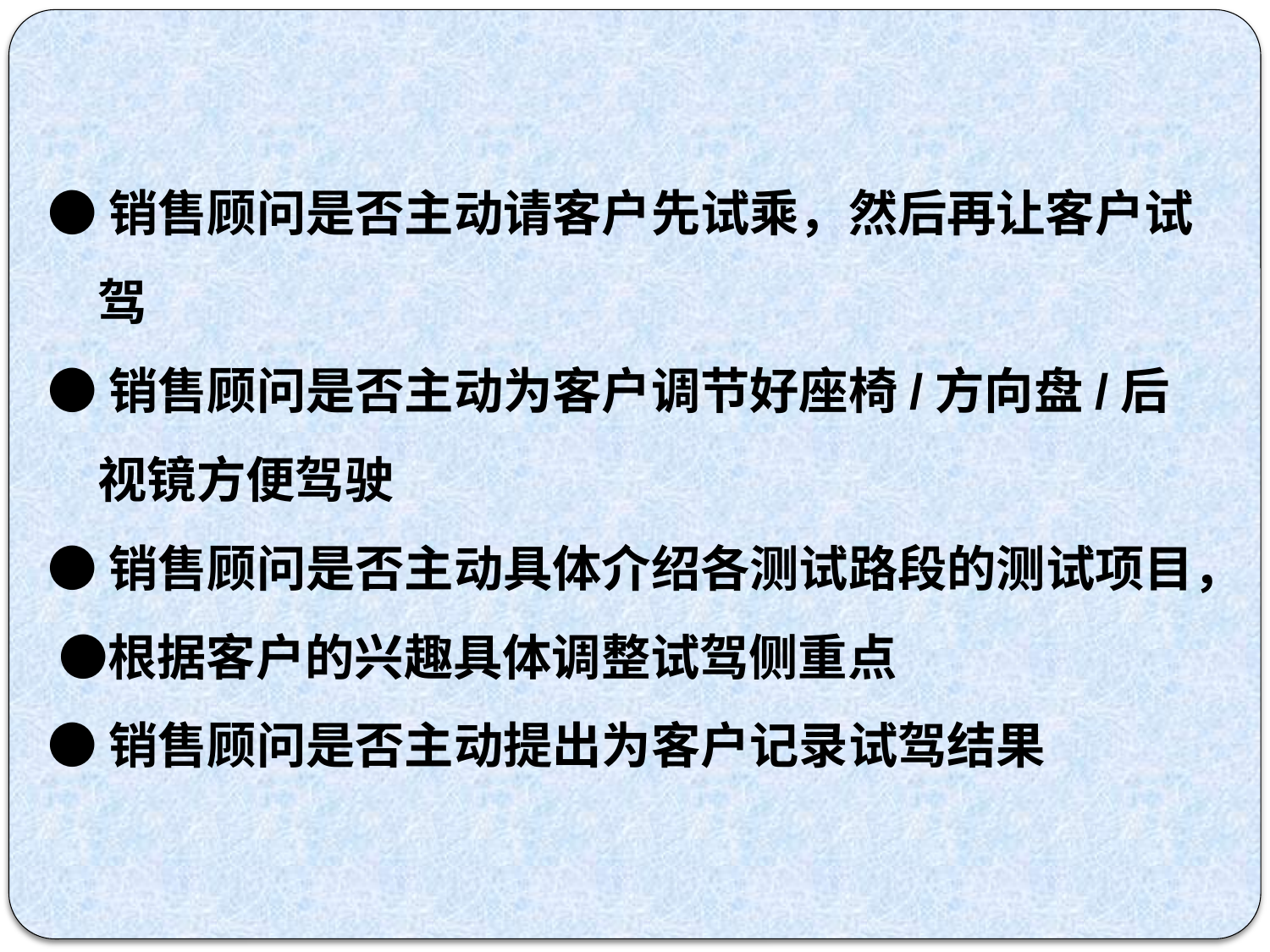

●销售顾问是否主动请客户先试乘，然后再让客户试驾
●销售顾问是否主动为客户调节好座椅/方向盘/后视镜方便驾驶
●销售顾问是否主动具体介绍各测试路段的测试项目， ●根据客户的兴趣具体调整试驾侧重点
●销售顾问是否主动提出为客户记录试驾结果